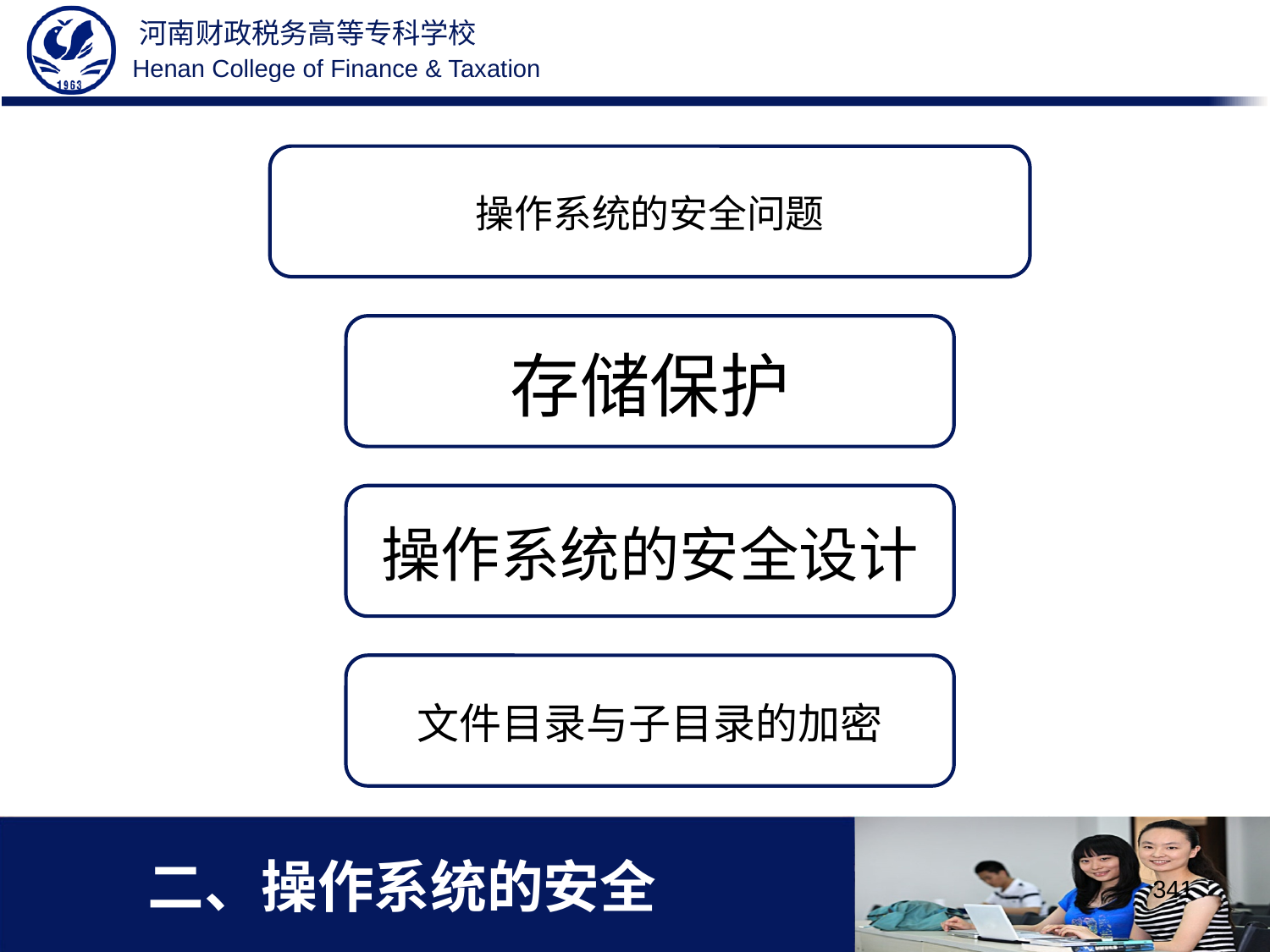

操作系统的安全问题
存储保护
操作系统的安全设计
文件目录与子目录的加密
# 二、操作系统的安全
341